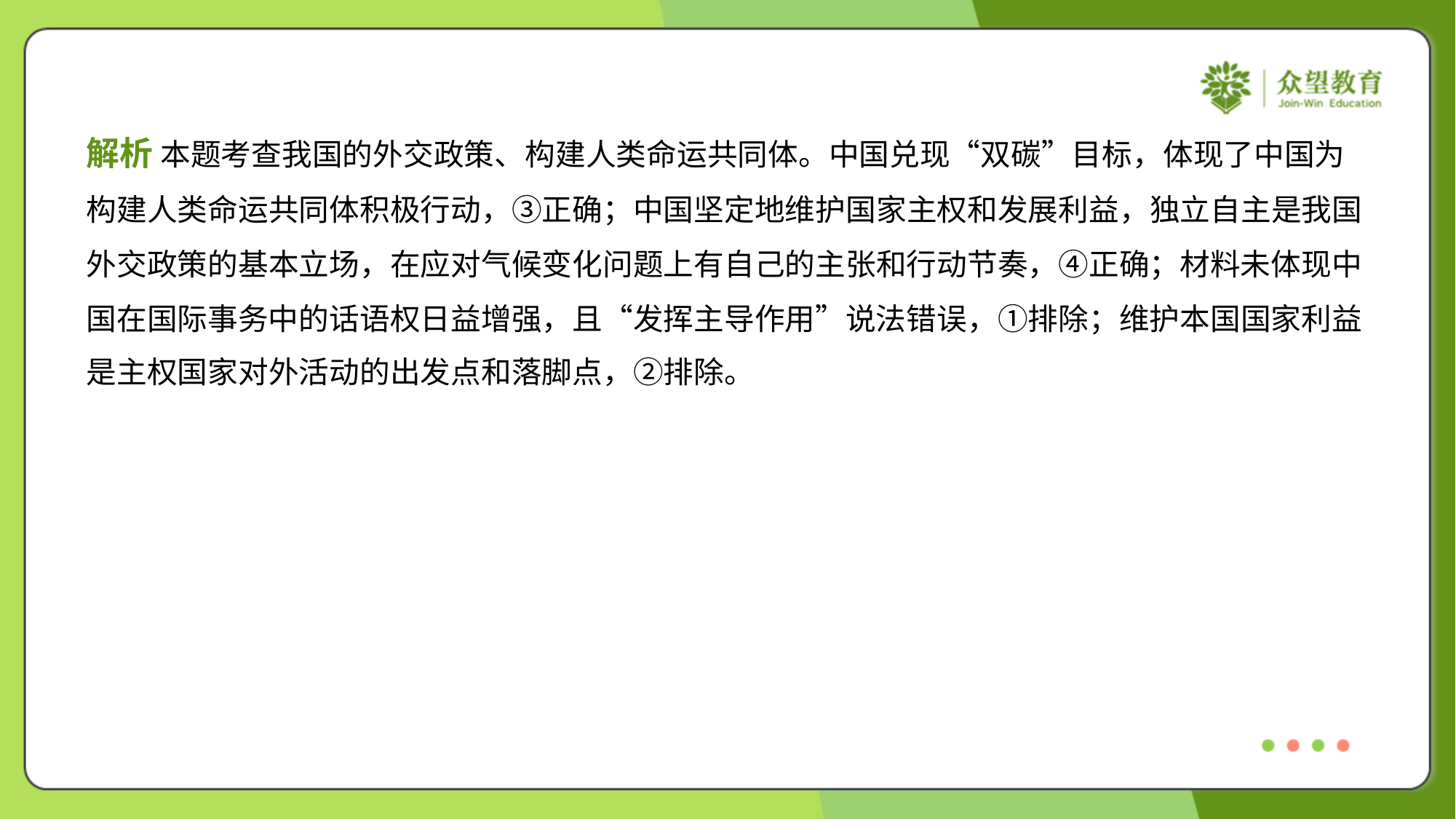

解析 本题考查我国的外交政策、构建人类命运共同体。中国兑现“双碳”目标，体现了中国为
构建人类命运共同体积极行动，③正确；中国坚定地维护国家主权和发展利益，独立自主是我国
外交政策的基本立场，在应对气候变化问题上有自己的主张和行动节奏，④正确；材料未体现中
国在国际事务中的话语权日益增强，且“发挥主导作用”说法错误，①排除；维护本国国家利益
是主权国家对外活动的出发点和落脚点，②排除。